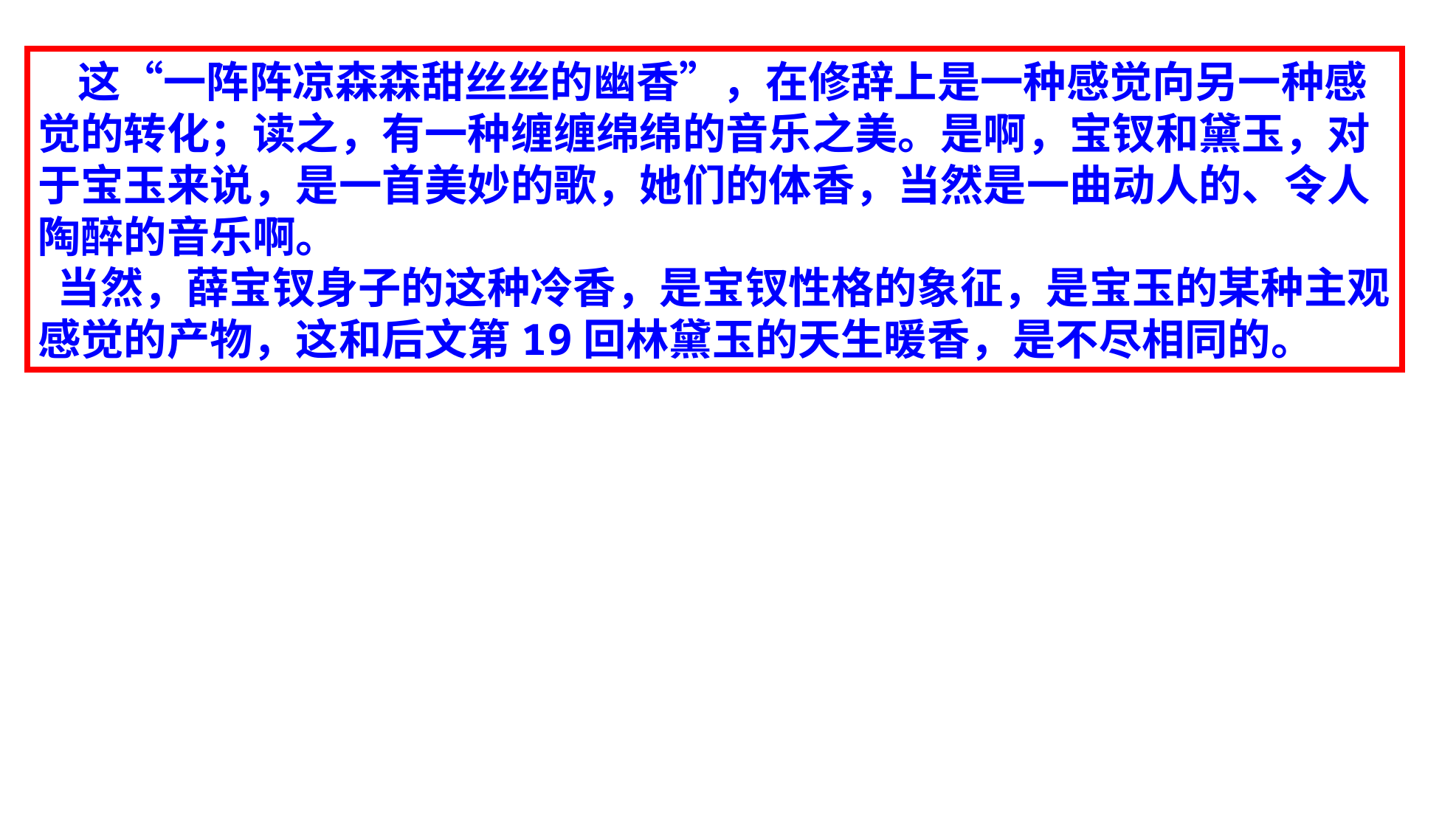

这“一阵阵凉森森甜丝丝的幽香”，在修辞上是一种感觉向另一种感觉的转化；读之，有一种缠缠绵绵的音乐之美。是啊，宝钗和黛玉，对于宝玉来说，是一首美妙的歌，她们的体香，当然是一曲动人的、令人陶醉的音乐啊。
  当然，薛宝钗身子的这种冷香，是宝钗性格的象征，是宝玉的某种主观感觉的产物，这和后文第19回林黛玉的天生暖香，是不尽相同的。